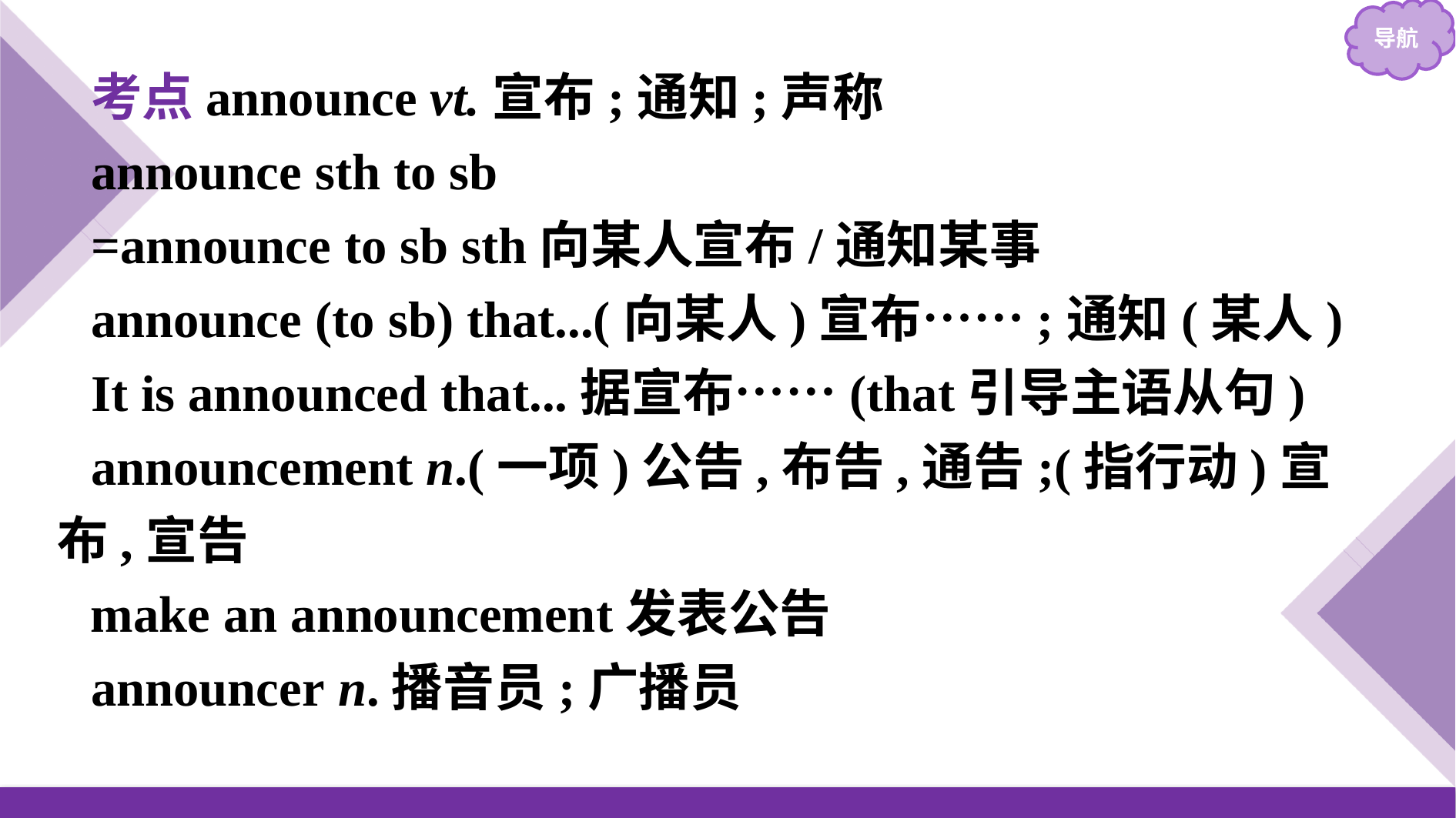

考点announce vt.宣布;通知;声称
announce sth to sb
=announce to sb sth向某人宣布/通知某事
announce (to sb) that...(向某人)宣布……;通知(某人)
It is announced that...据宣布……(that引导主语从句)
announcement n.(一项)公告,布告,通告;(指行动)宣布,宣告
make an announcement发表公告
announcer n.播音员;广播员